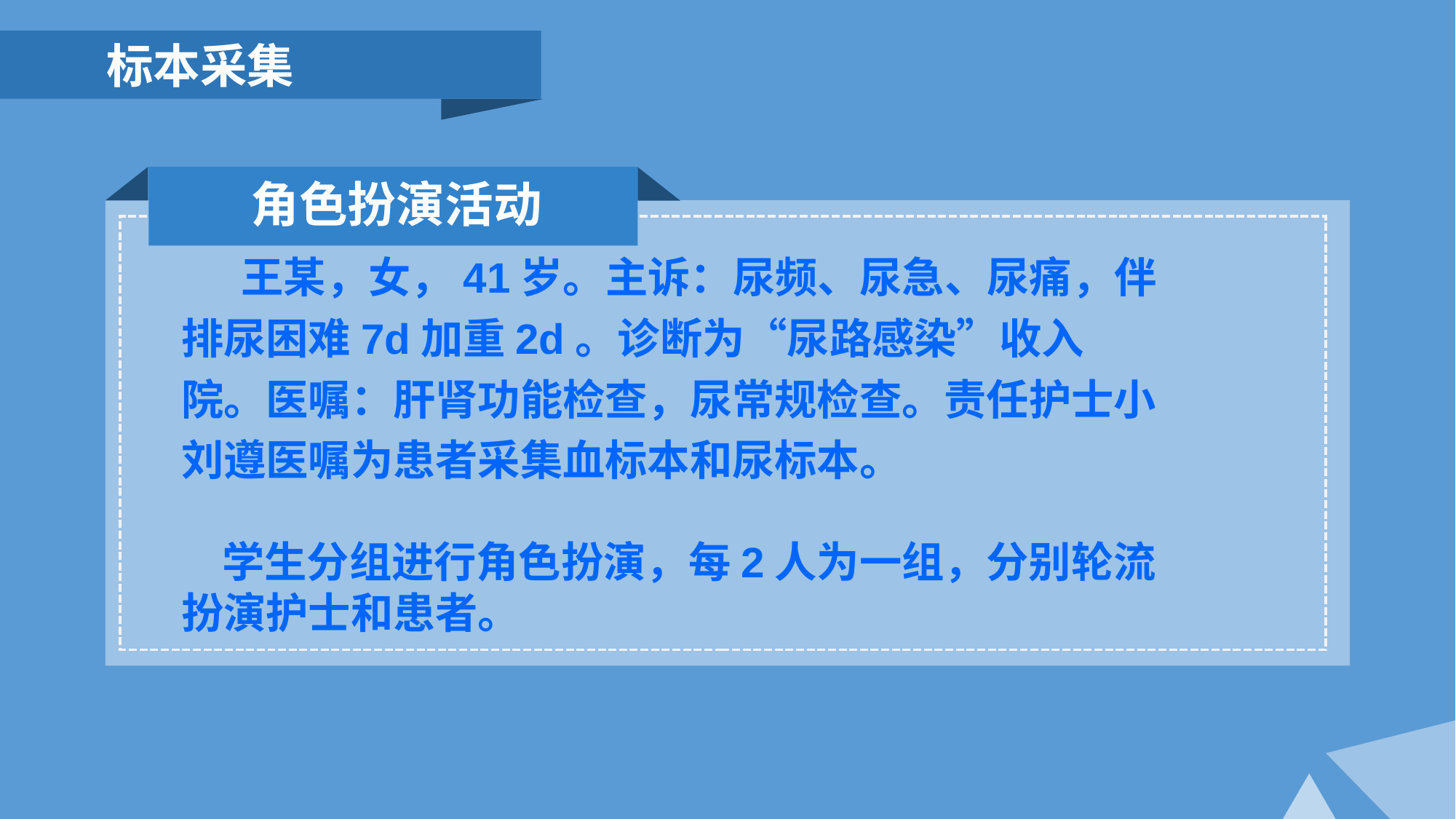

标本采集

角色扮演活动

        王某，女，41岁。主诉：尿频、尿急、尿痛，伴排尿困难7d加重2d。诊断为“尿路感染”收入院。医嘱：肝肾功能检查，尿常规检查。责任护士小刘遵医嘱为患者采集血标本和尿标本。

      学生分组进行角色扮演，每2人为一组，分别轮流扮演护士和患者。